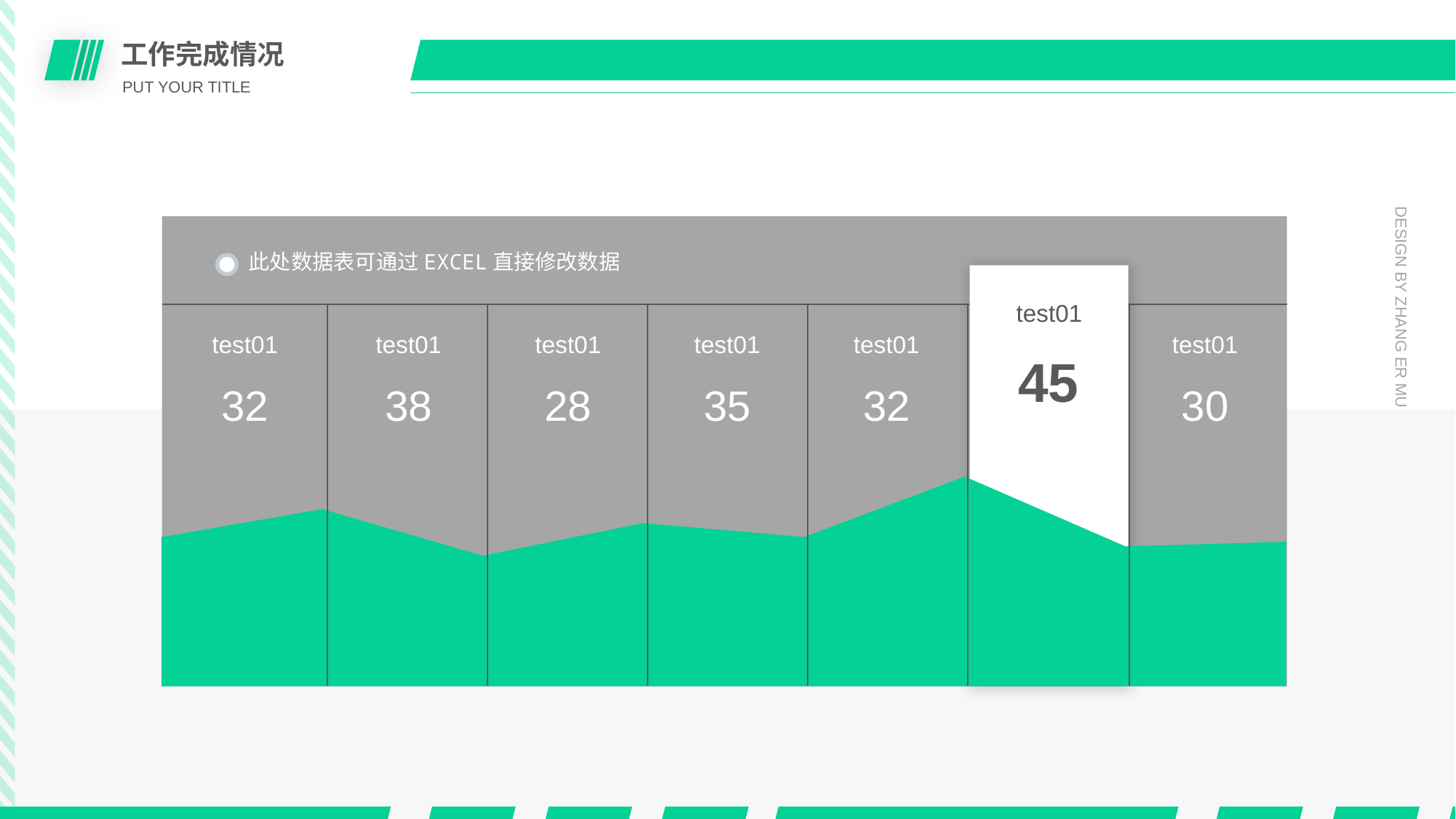

工作完成情况

PUT YOUR TITLE

此处数据表可通过EXCEL直接修改数据

[unsupported chart]

test01
test01
test01
test01
test01
test01
test01
45
32
38
28
35
32
30

DESIGN BY ZHANG ER MU